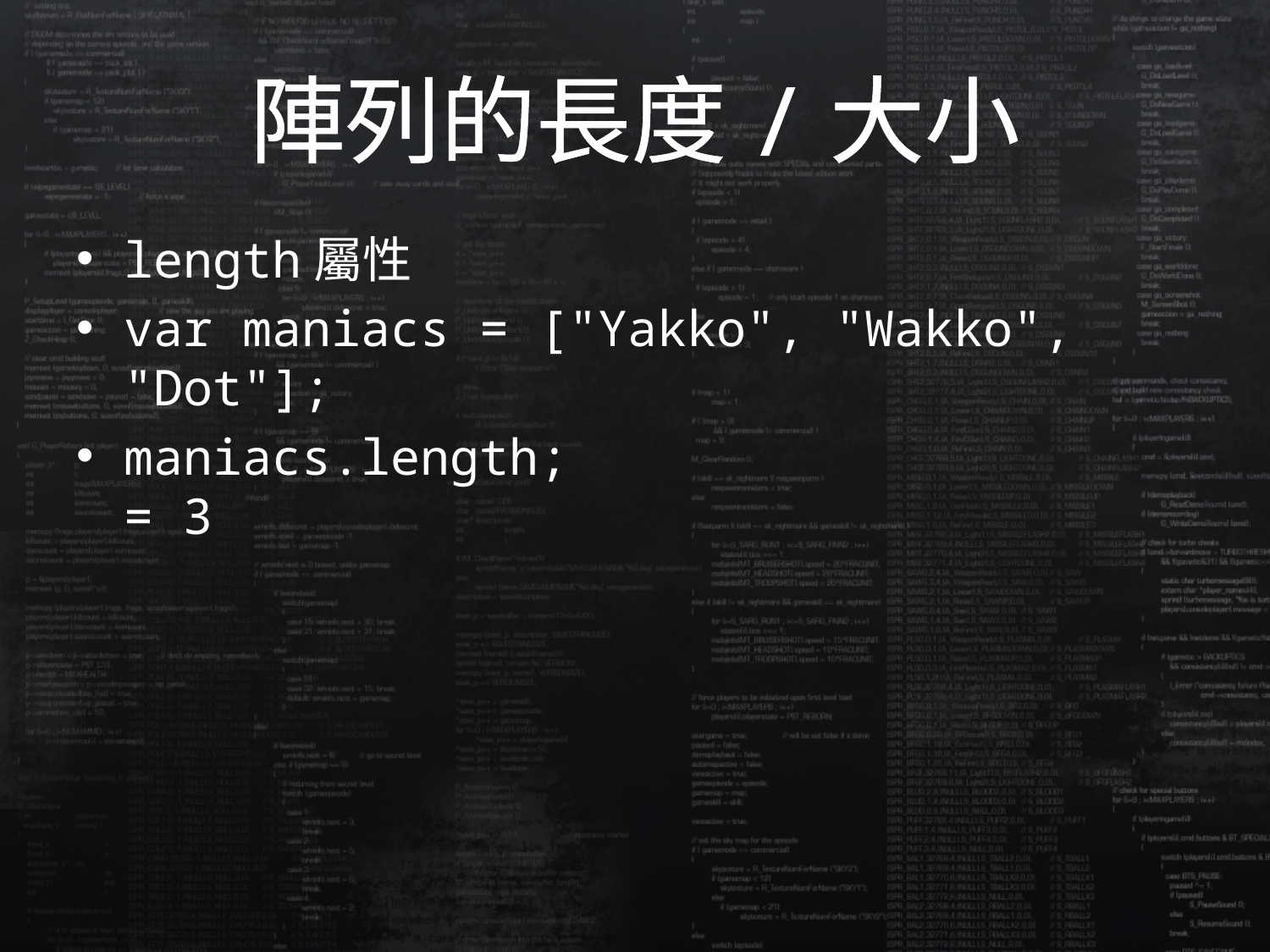

# 陣列的長度/大小
length屬性
var maniacs = ["Yakko", "Wakko", "Dot"];
maniacs.length;
= 3